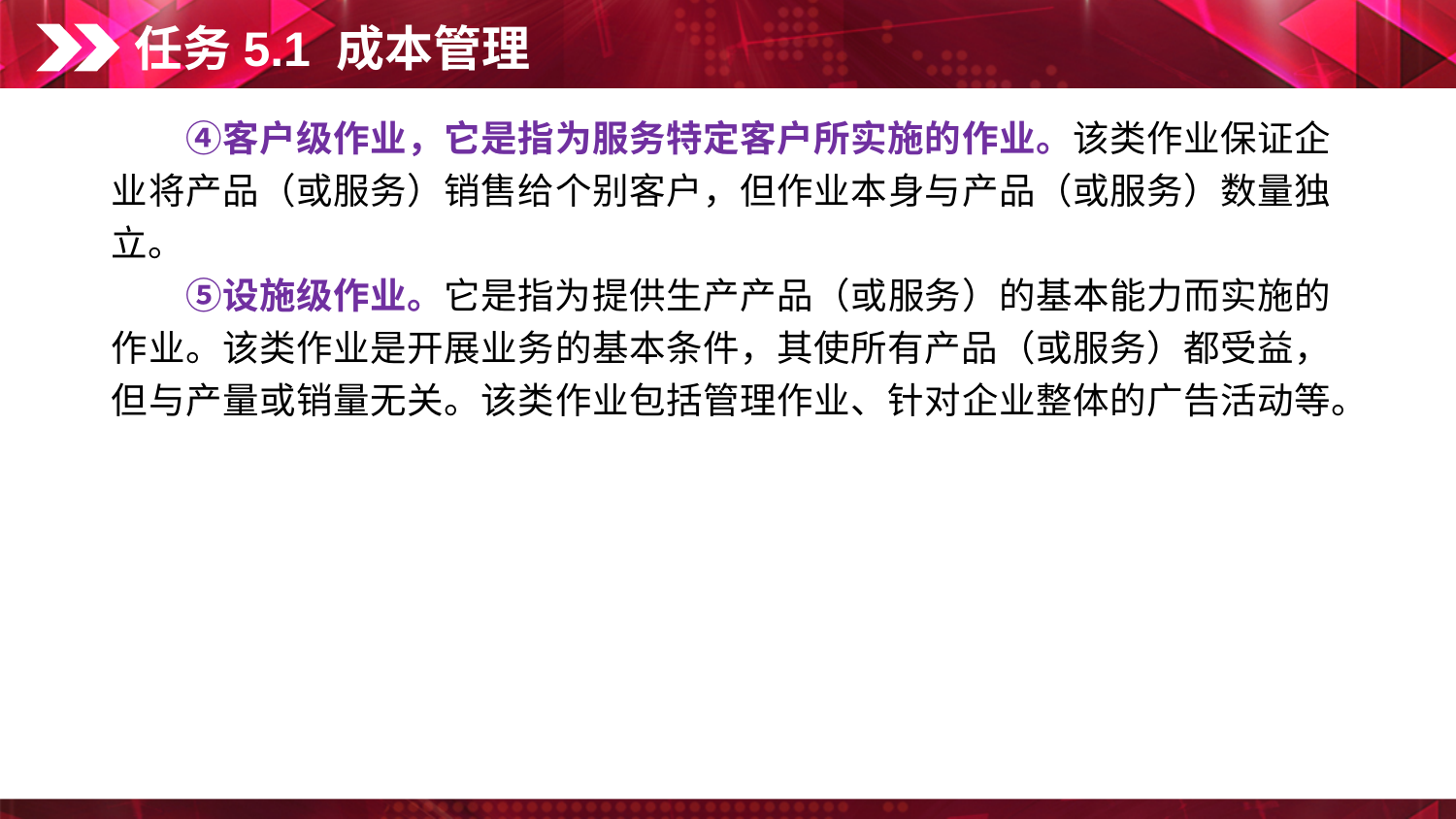

任务5.1 成本管理

　　④客户级作业，它是指为服务特定客户所实施的作业。该类作业保证企业将产品（或服务）销售给个别客户，但作业本身与产品（或服务）数量独立。
　　⑤设施级作业。它是指为提供生产产品（或服务）的基本能力而实施的作业。该类作业是开展业务的基本条件，其使所有产品（或服务）都受益，但与产量或销量无关。该类作业包括管理作业、针对企业整体的广告活动等。